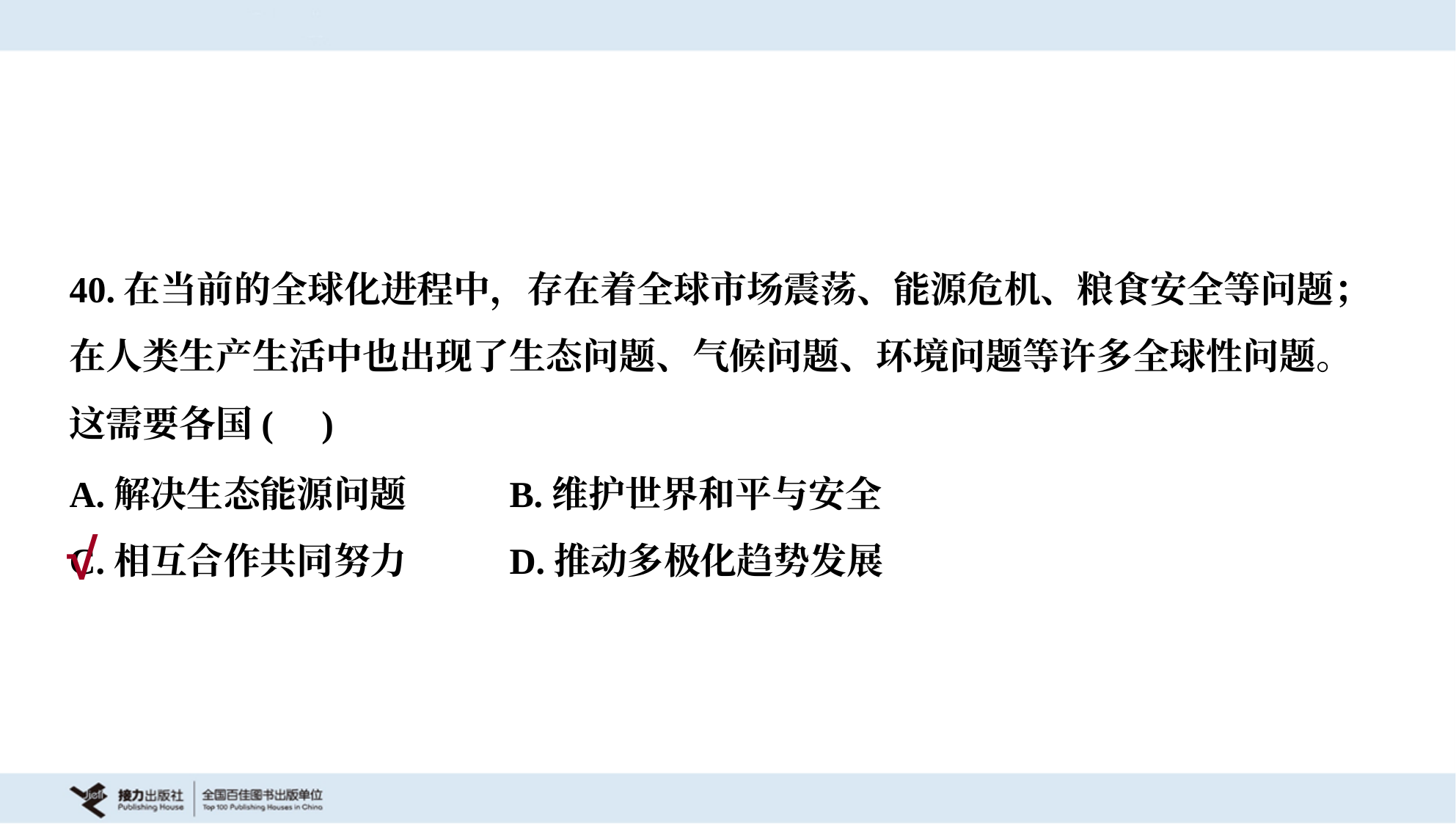

40.在当前的全球化进程中，存在着全球市场震荡、能源危机、粮食安全等问题；
在人类生产生活中也出现了生态问题、气候问题、环境问题等许多全球性问题。
这需要各国(     )
A.解决生态能源问题	B.维护世界和平与安全
C.相互合作共同努力	D.推动多极化趋势发展
√